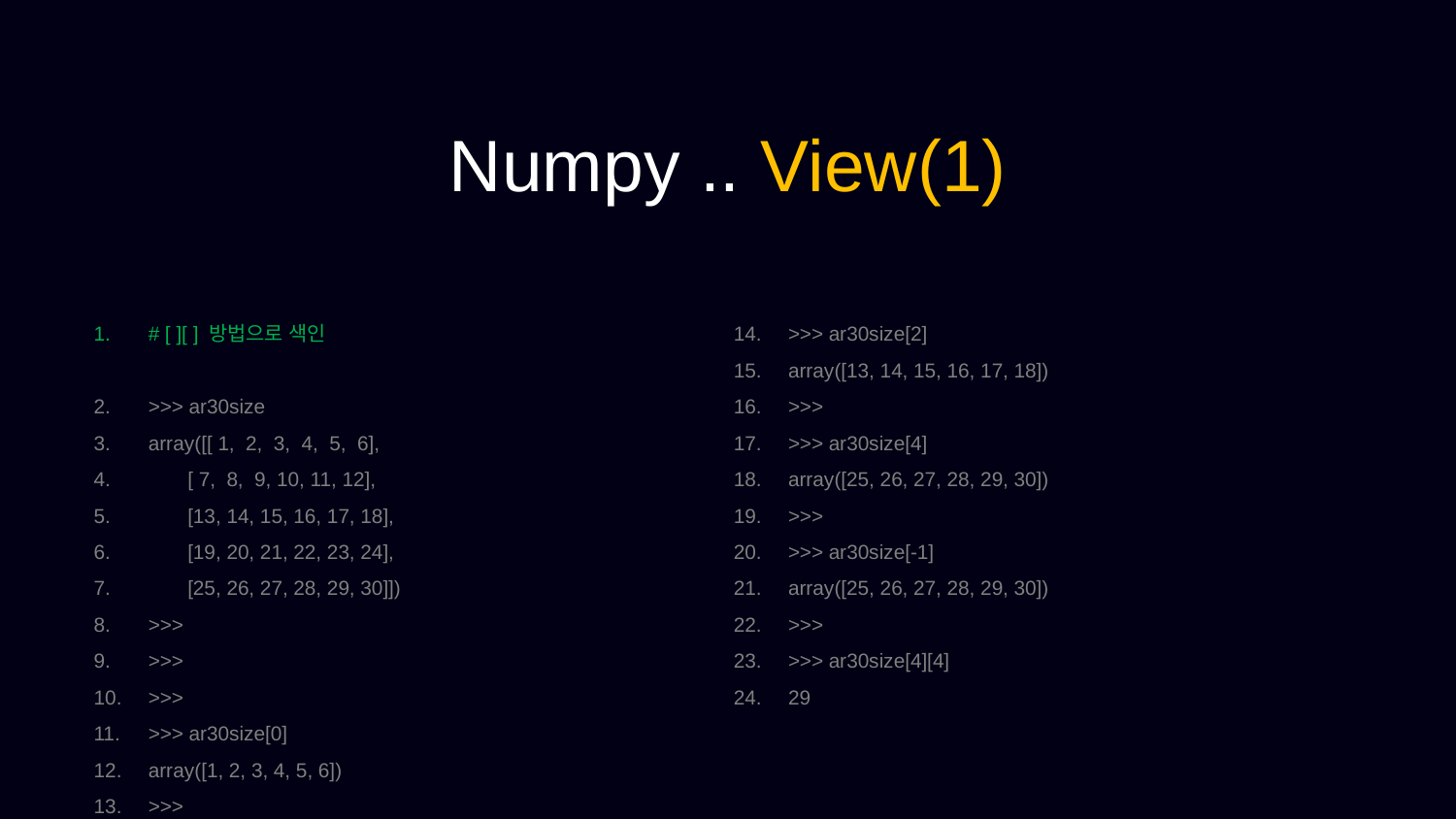

Numpy .. View(1)
# [ ][ ] 방법으로 색인

>>> ar30size
array([[ 1,  2,  3,  4,  5,  6],
       [ 7,  8,  9, 10, 11, 12],
       [13, 14, 15, 16, 17, 18],
       [19, 20, 21, 22, 23, 24],
       [25, 26, 27, 28, 29, 30]])
>>>
>>>
>>>
>>> ar30size[0]
array([1, 2, 3, 4, 5, 6])
>>>
>>> ar30size[2]
array([13, 14, 15, 16, 17, 18])
>>>
>>> ar30size[4]
array([25, 26, 27, 28, 29, 30])
>>>
>>> ar30size[-1]
array([25, 26, 27, 28, 29, 30])
>>>
>>> ar30size[4][4]
29